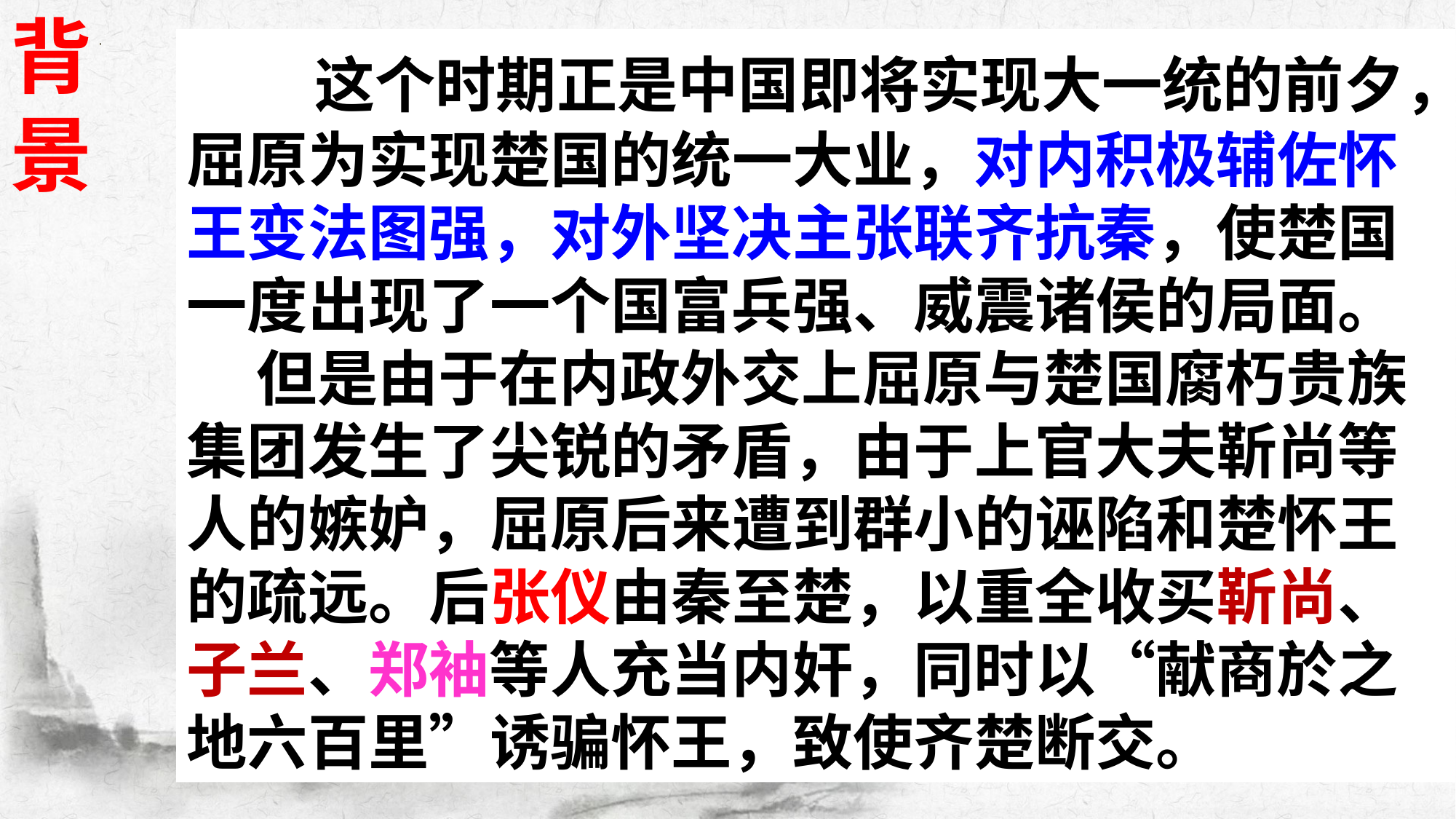

背景
       这个时期正是中国即将实现大一统的前夕，屈原为实现楚国的统一大业，对内积极辅佐怀王变法图强，对外坚决主张联齐抗秦，使楚国一度出现了一个国富兵强、威震诸侯的局面。
    但是由于在内政外交上屈原与楚国腐朽贵族集团发生了尖锐的矛盾，由于上官大夫靳尚等人的嫉妒，屈原后来遭到群小的诬陷和楚怀王的疏远。后张仪由秦至楚，以重全收买靳尚、子兰、郑袖等人充当内奸，同时以“献商於之地六百里”诱骗怀王，致使齐楚断交。